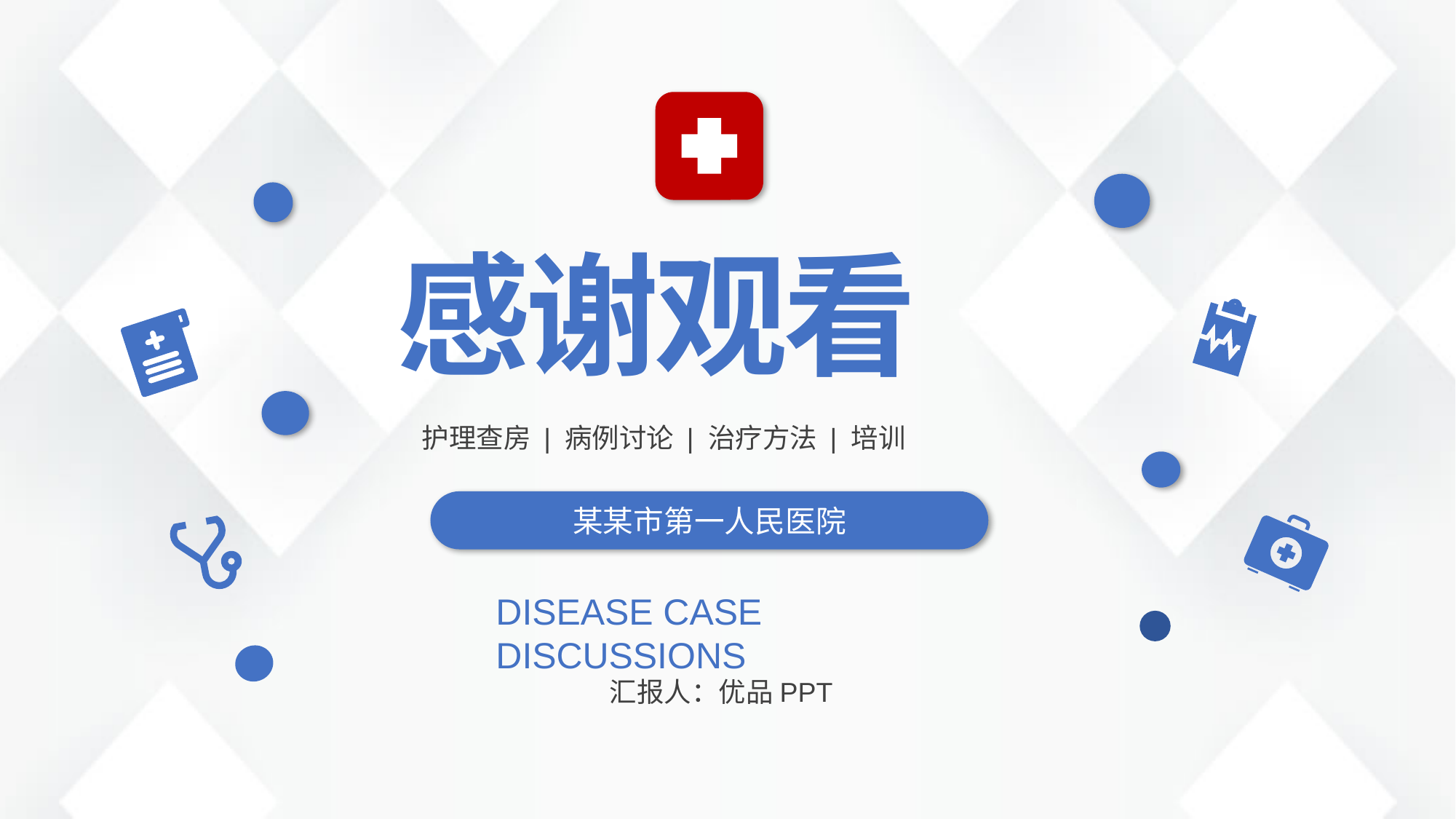

感谢观看

护理查房 | 病例讨论 | 治疗方法 | 培训

某某市第一人民医院

DISEASE CASE DISCUSSIONS

汇报人：优品PPT